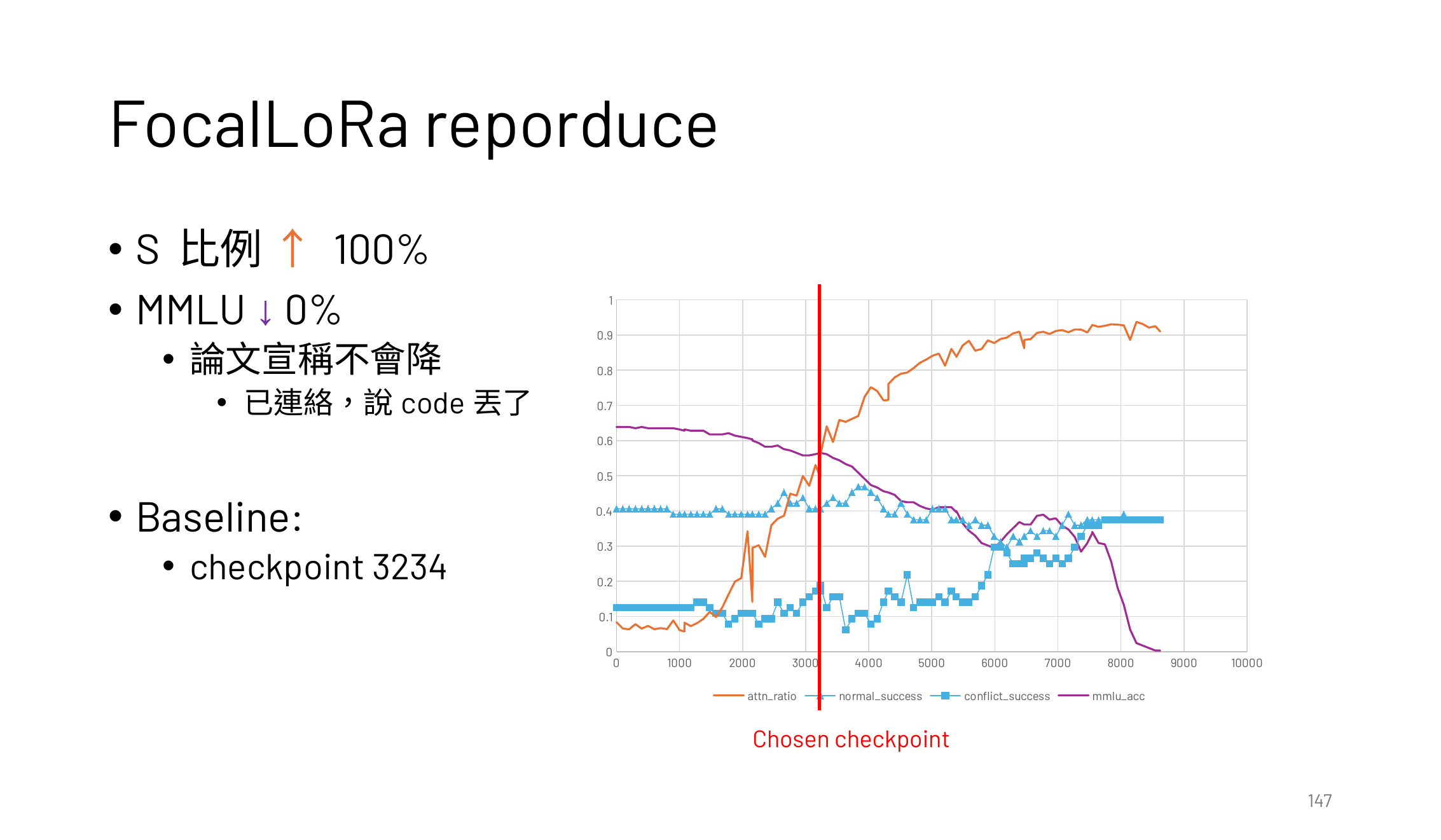

# FocalLoRa reporduce
S 比例 ↑ 100%
MMLU ↓ 0%
論文宣稱不會降
已連絡，說code丟了

Baseline:
checkpoint 3234

### Chart

| Category | attn_ratio | normal_success | conflict_success |  | mmlu_acc |
|---|---|---|---|---|---|
Chosen checkpoint
147